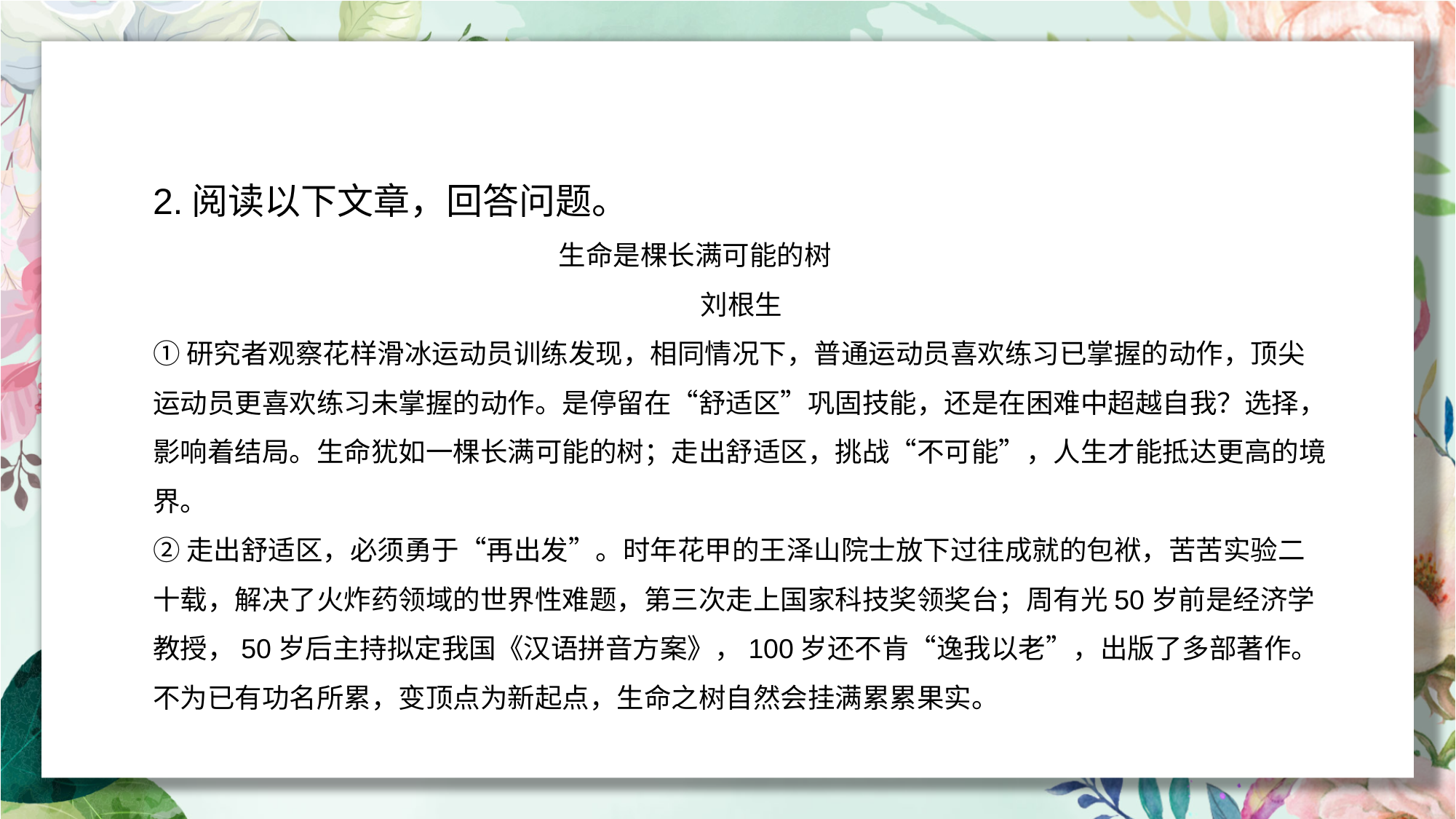

2.阅读以下文章，回答问题。
生命是棵长满可能的树
刘根生
①研究者观察花样滑冰运动员训练发现，相同情况下，普通运动员喜欢练习已掌握的动作，顶尖运动员更喜欢练习未掌握的动作。是停留在“舒适区”巩固技能，还是在困难中超越自我？选择，影响着结局。生命犹如一棵长满可能的树；走出舒适区，挑战“不可能”，人生才能抵达更高的境界。
②走出舒适区，必须勇于“再出发”。时年花甲的王泽山院士放下过往成就的包袱，苦苦实验二十载，解决了火炸药领域的世界性难题，第三次走上国家科技奖领奖台；周有光50岁前是经济学教授，50岁后主持拟定我国《汉语拼音方案》，100岁还不肯“逸我以老”，出版了多部著作。不为已有功名所累，变顶点为新起点，生命之树自然会挂满累累果实。